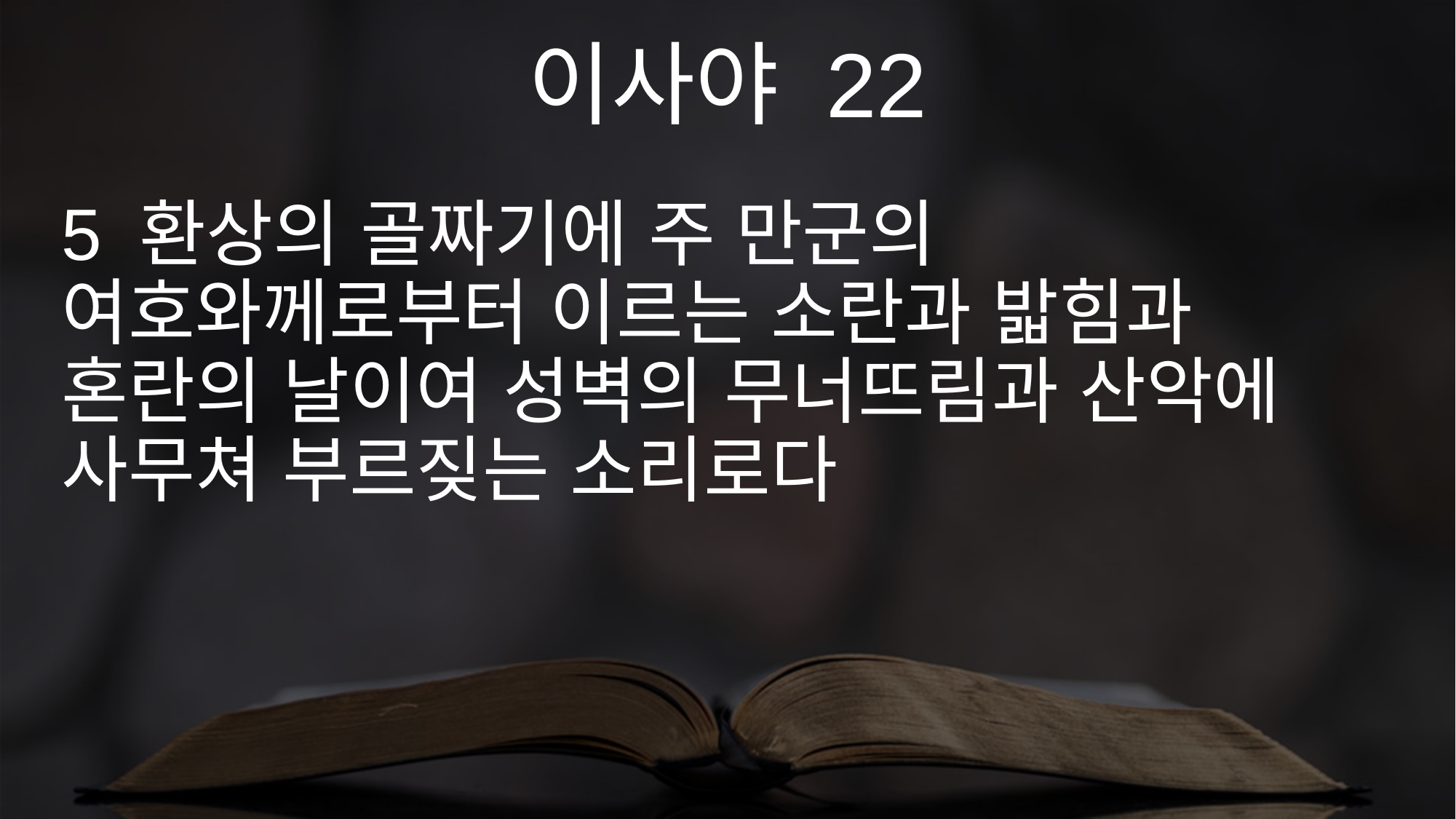

이사야 22
5 환상의 골짜기에 주 만군의 여호와께로부터 이르는 소란과 밟힘과 혼란의 날이여 성벽의 무너뜨림과 산악에 사무쳐 부르짖는 소리로다